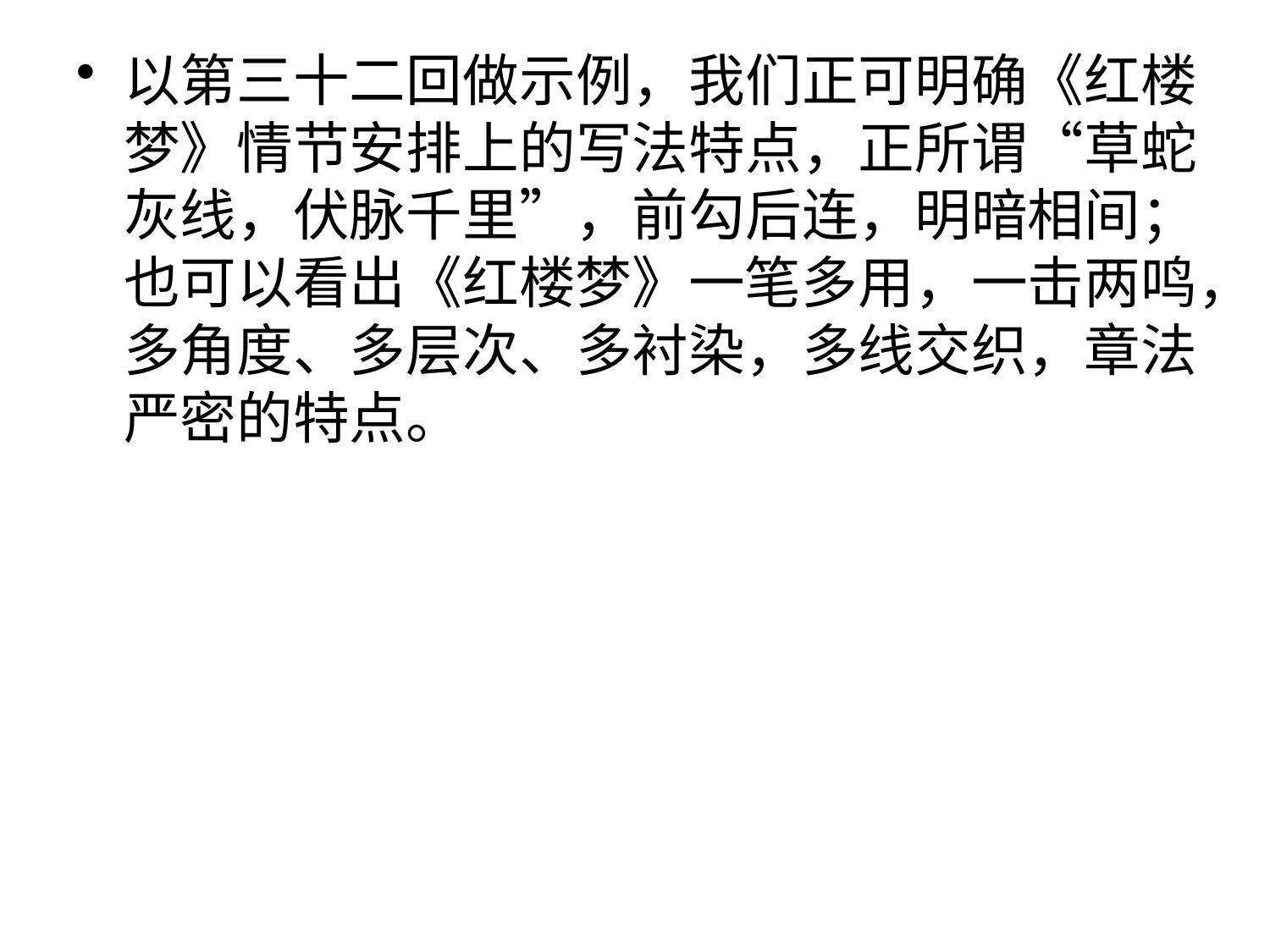

#
以第三十二回做示例，我们正可明确《红楼梦》情节安排上的写法特点，正所谓“草蛇灰线，伏脉千里”，前勾后连，明暗相间；也可以看出《红楼梦》一笔多用，一击两鸣，多角度、多层次、多衬染，多线交织，章法严密的特点。